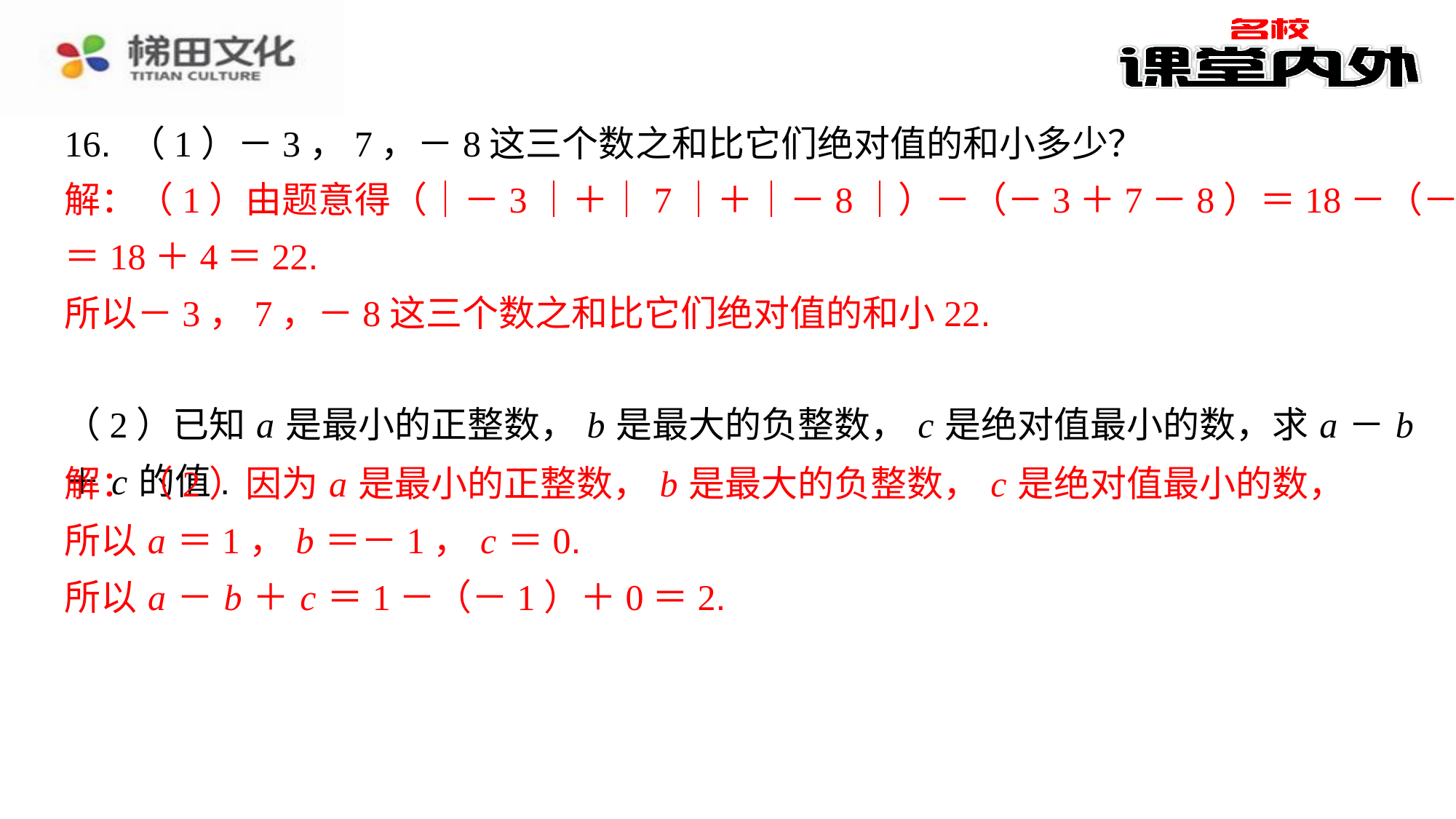

16. （1）－3，7，－8这三个数之和比它们绝对值的和小多少？
解：（1）由题意得（｜－3｜＋｜7｜＋｜－8｜）－（－3＋7－8）＝18－（－4）
＝18＋4＝22.
所以－3，7，－8这三个数之和比它们绝对值的和小22.
（2）已知 a 是最小的正整数， b 是最大的负整数， c 是绝对值最小的数，求 a － b
＋ c 的值.
解：（2）因为 a 是最小的正整数， b 是最大的负整数， c 是绝对值最小的数，
所以 a ＝1， b ＝－1， c ＝0.
所以 a － b ＋ c ＝1－（－1）＋0＝2.
解：（1）由题意得（｜－3｜＋｜7｜＋｜－8｜）－（－3＋7－8）＝18－（－4）
＝18＋4＝22.
所以－3，7，－8这三个数之和比它们绝对值的和小22.
解：（2）因为 a 是最小的正整数， b 是最大的负整数， c 是绝对值最小的数，
所以 a ＝1， b ＝－1， c ＝0.
所以 a － b ＋ c ＝1－（－1）＋0＝2.